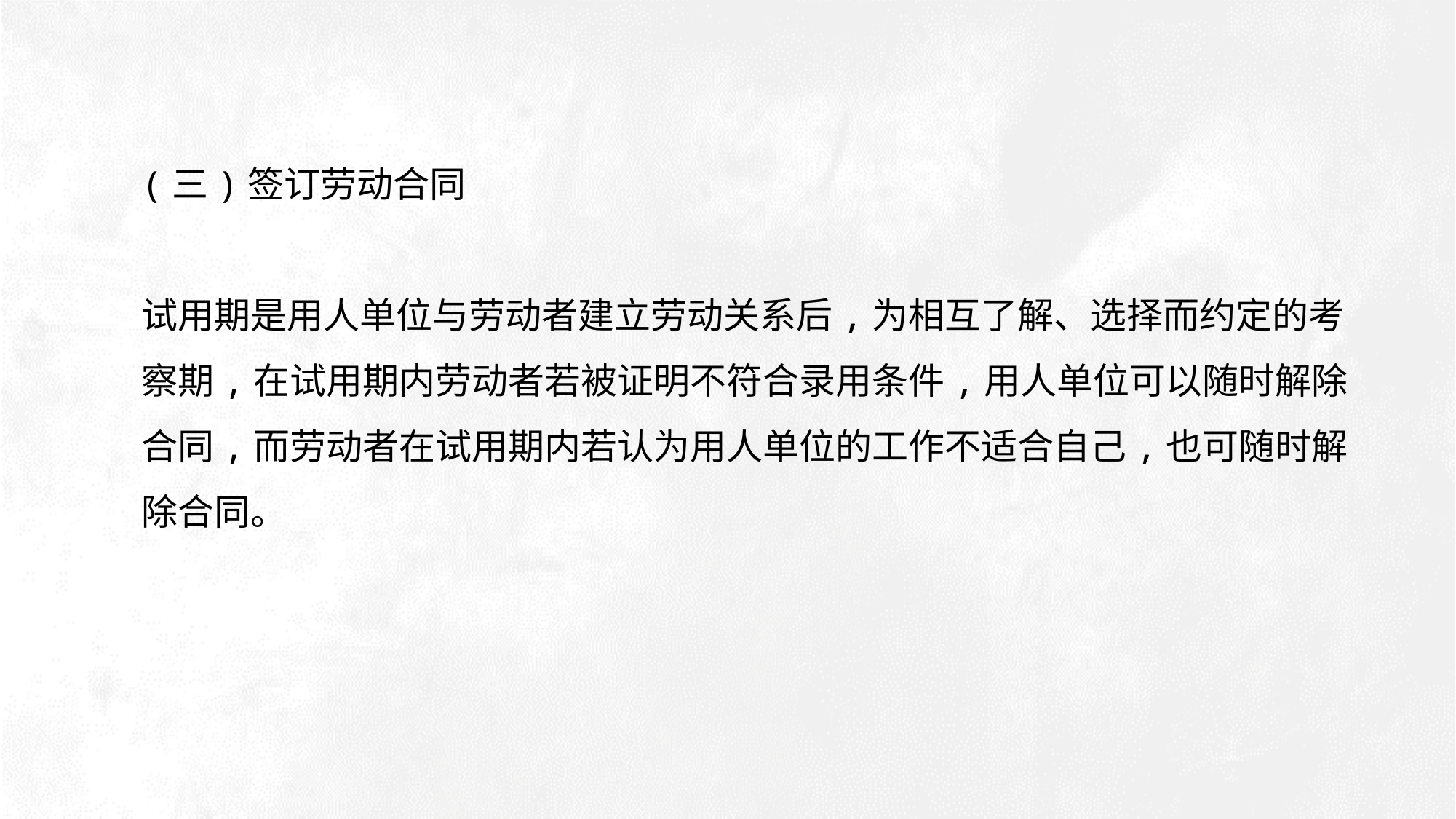

(三)签订劳动合同

试用期是用人单位与劳动者建立劳动关系后,为相互了解、选择而约定的考察期,在试用期内劳动者若被证明不符合录用条件,用人单位可以随时解除合同,而劳动者在试用期内若认为用人单位的工作不适合自己,也可随时解除合同。